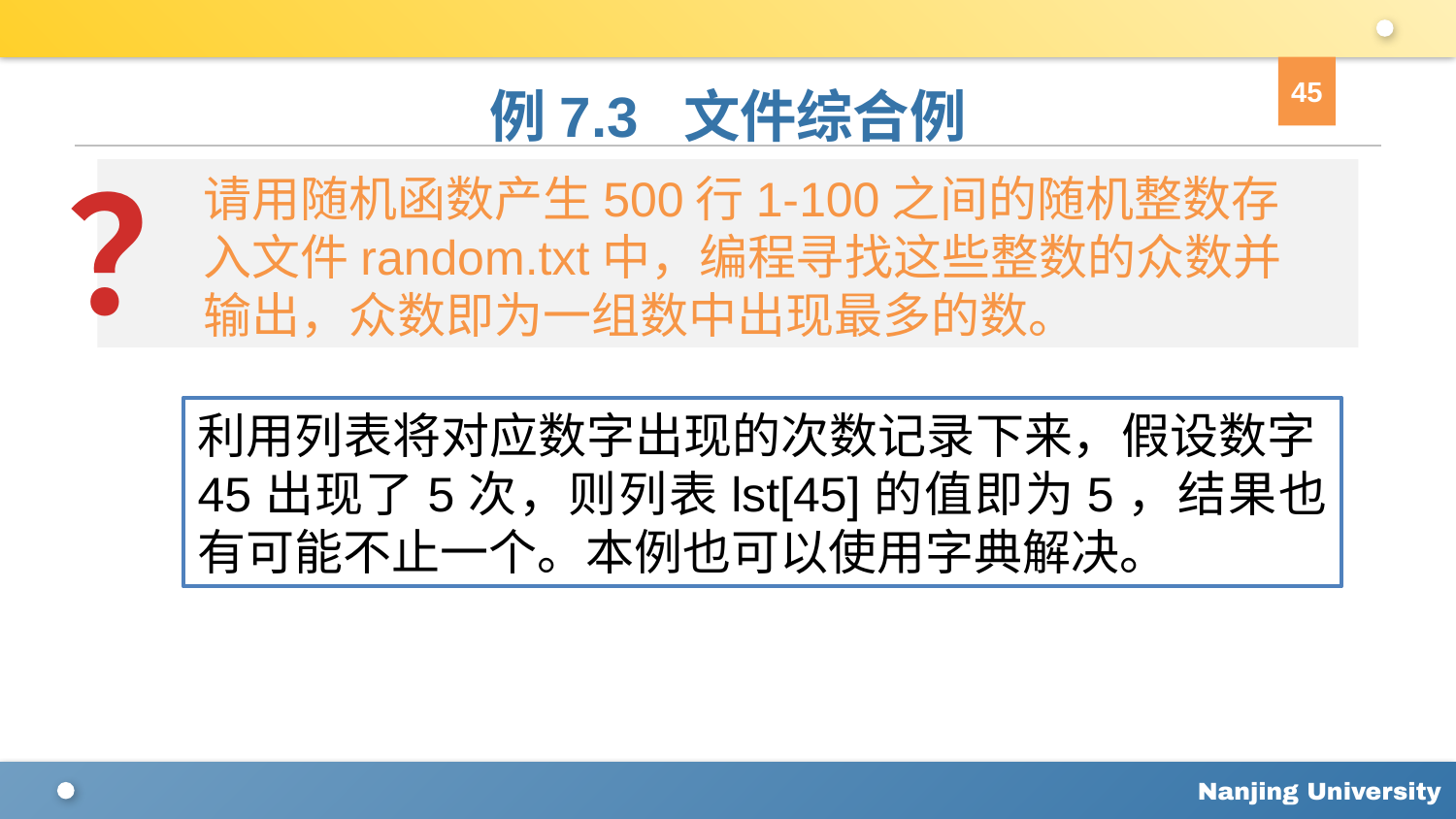

45
# 例7.3  文件综合例
？

请用随机函数产生500行1-100之间的随机整数存入文件random.txt中，编程寻找这些整数的众数并输出，众数即为一组数中出现最多的数。
利用列表将对应数字出现的次数记录下来，假设数字45出现了5次，则列表lst[45]的值即为5，结果也有可能不止一个。本例也可以使用字典解决。